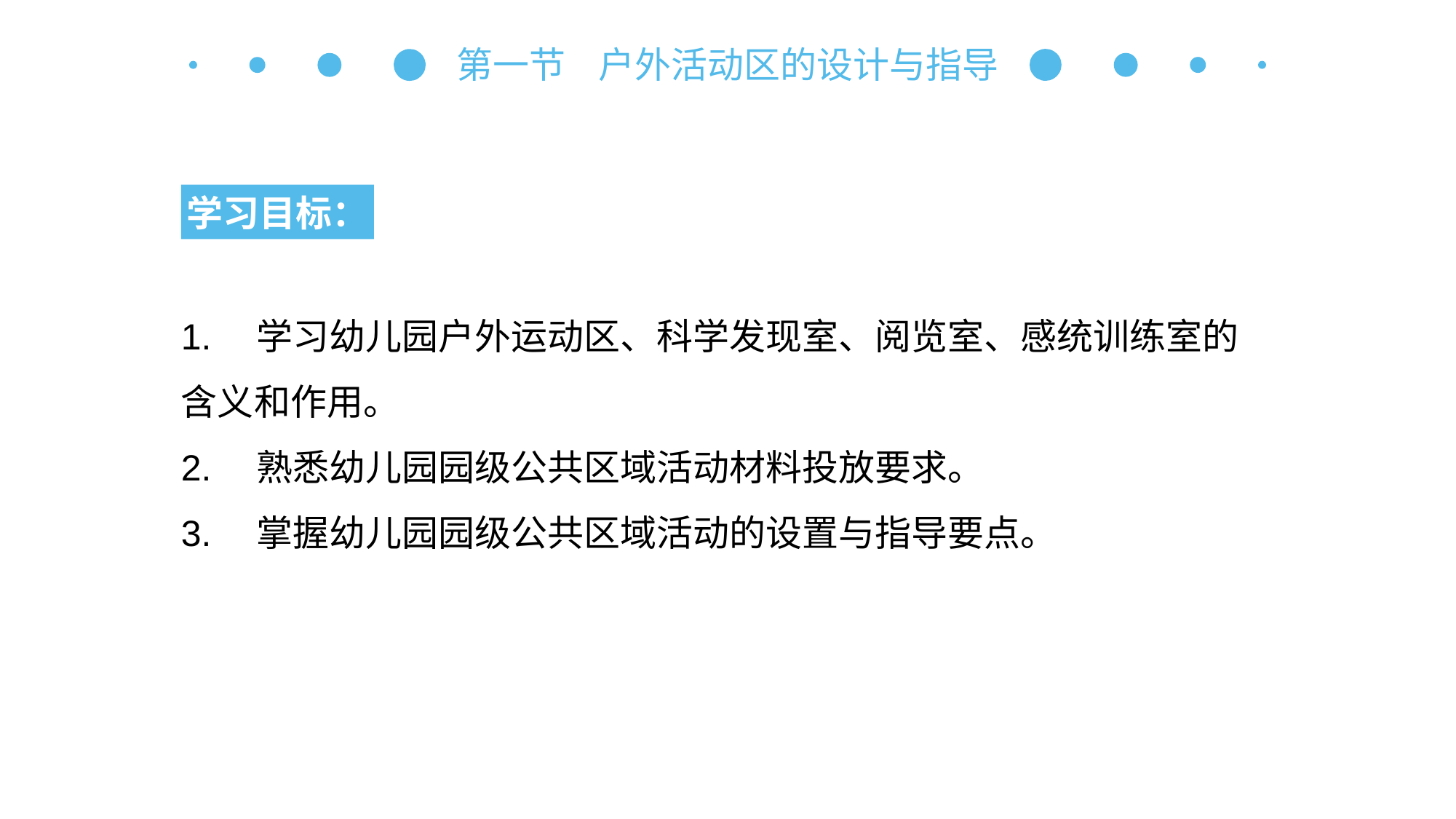

第一节    户外活动区的设计与指导

学习目标：
1.　学习幼儿园户外运动区、科学发现室、阅览室、感统训练室的含义和作用。
2.　熟悉幼儿园园级公共区域活动材料投放要求。
3.　掌握幼儿园园级公共区域活动的设置与指导要点。